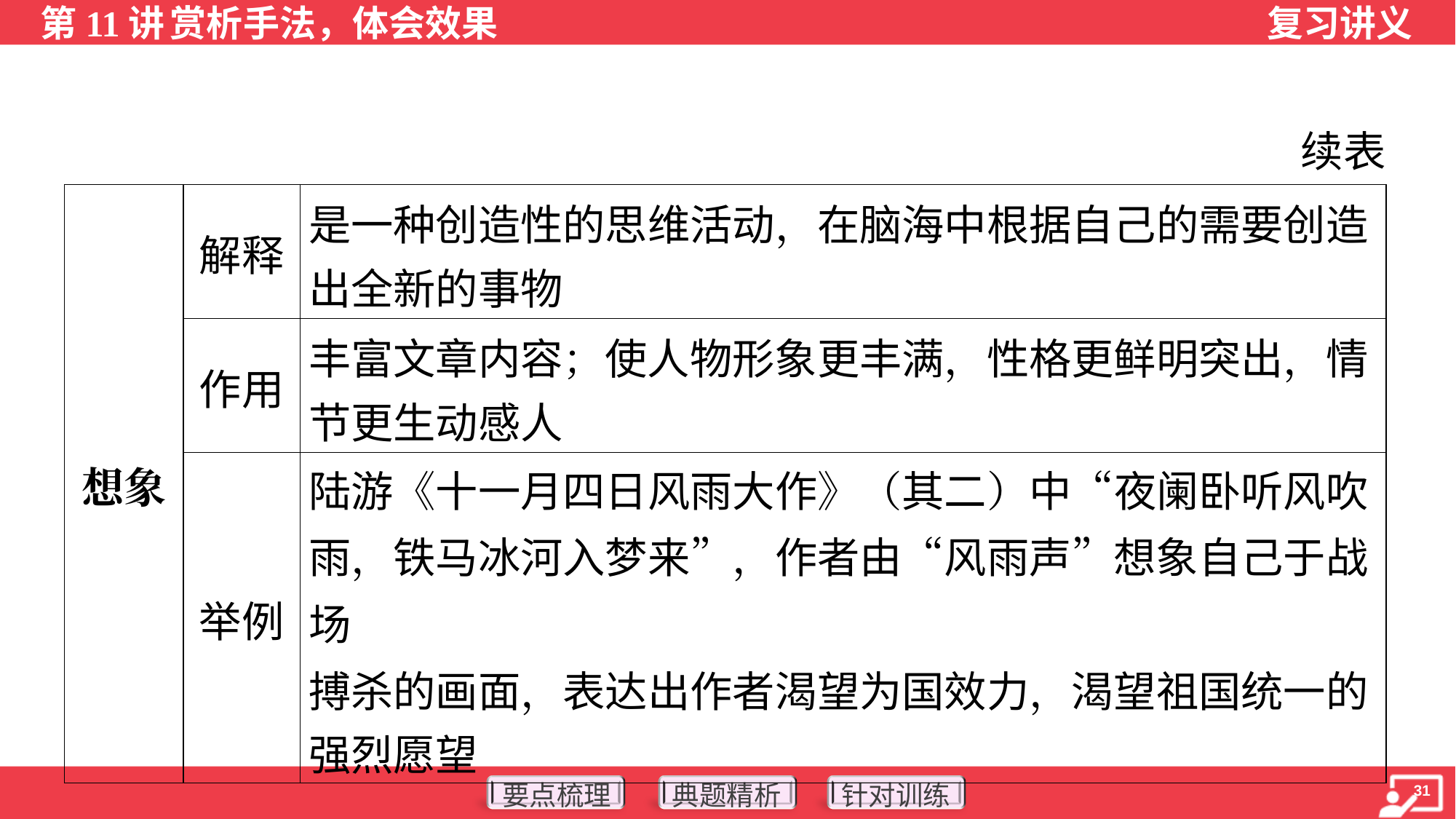

续表
| 想象 | 解释 | 是一种创造性的思维活动，在脑海中根据自己的需要创造 出全新的事物 |
| --- | --- | --- |
|  | 作用 | 丰富文章内容；使人物形象更丰满，性格更鲜明突出，情 节更生动感人 |
|  | 举例 | 陆游《十一月四日风雨大作》（其二）中“夜阑卧听风吹 雨，铁马冰河入梦来”，作者由“风雨声”想象自己于战场 搏杀的画面，表达出作者渴望为国效力，渴望祖国统一的 强烈愿望 |